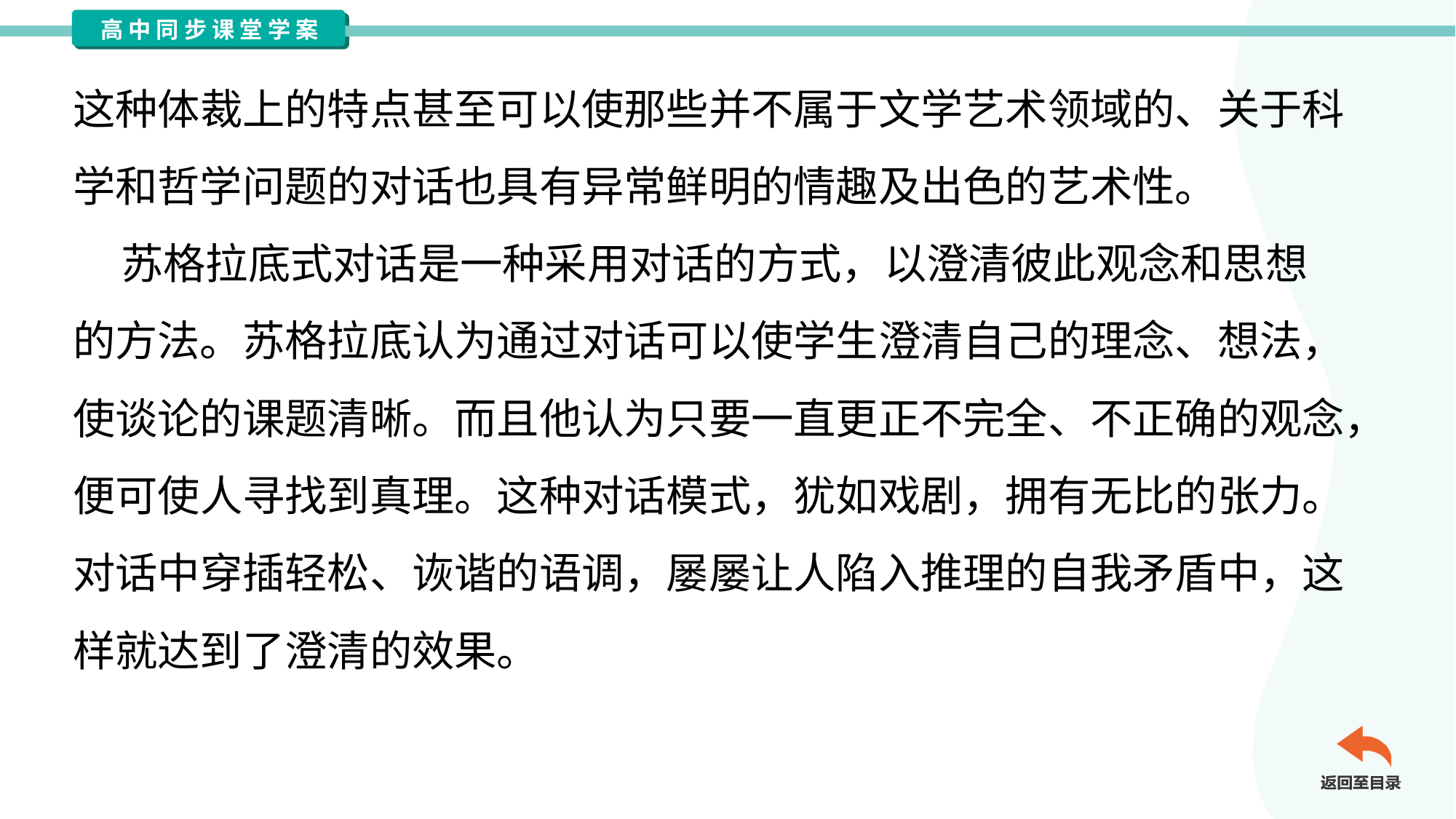

这种体裁上的特点甚至可以使那些并不属于文学艺术领域的、关于科
学和哲学问题的对话也具有异常鲜明的情趣及出色的艺术性。
    苏格拉底式对话是一种采用对话的方式，以澄清彼此观念和思想
的方法。苏格拉底认为通过对话可以使学生澄清自己的理念、想法，
使谈论的课题清晰。而且他认为只要一直更正不完全、不正确的观念，
便可使人寻找到真理。这种对话模式，犹如戏剧，拥有无比的张力。
对话中穿插轻松、诙谐的语调，屡屡让人陷入推理的自我矛盾中，这
样就达到了澄清的效果。